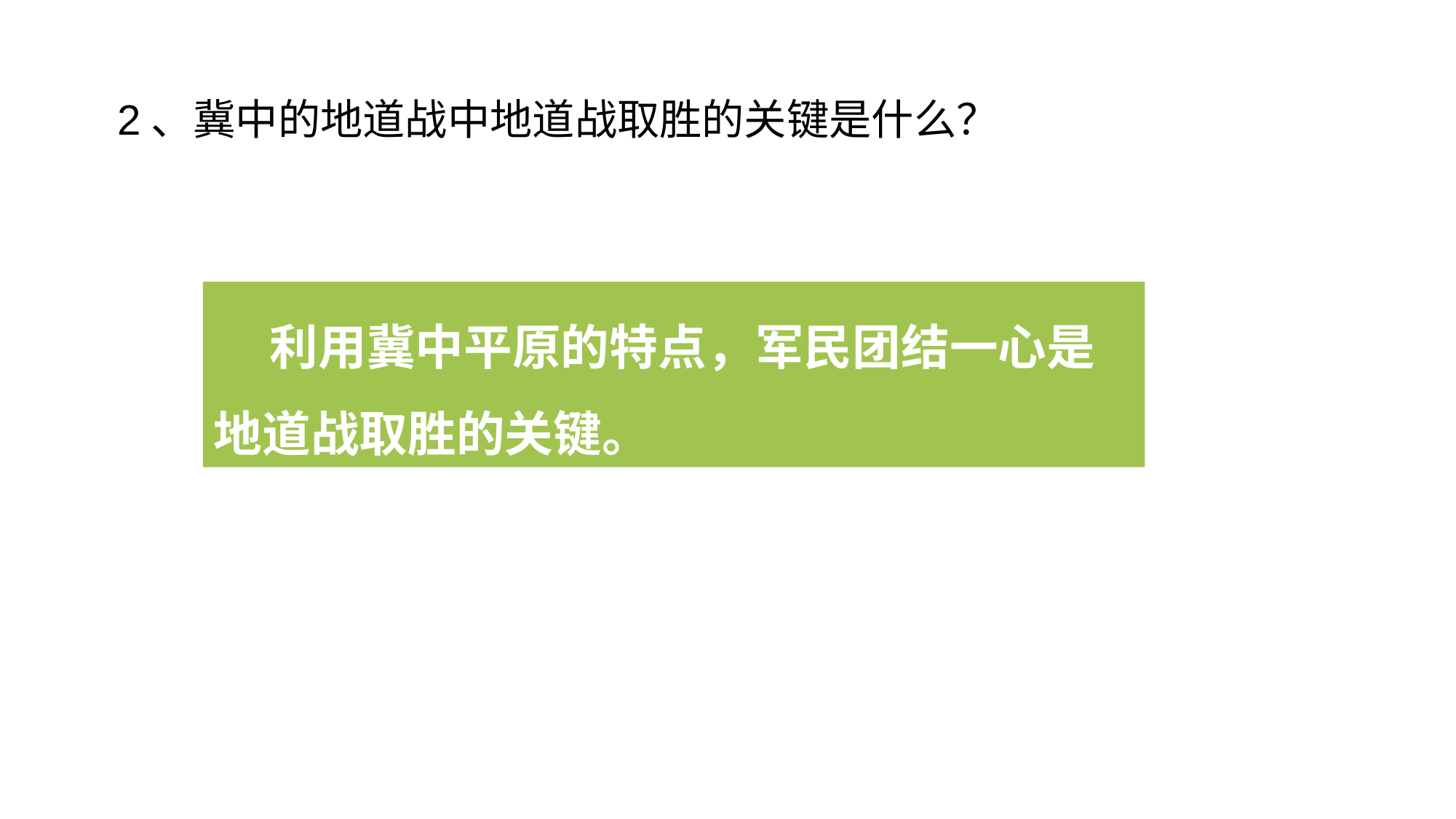

2、冀中的地道战中地道战取胜的关键是什么？

    利用冀中平原的特点，军民团结一心是地道战取胜的关键。